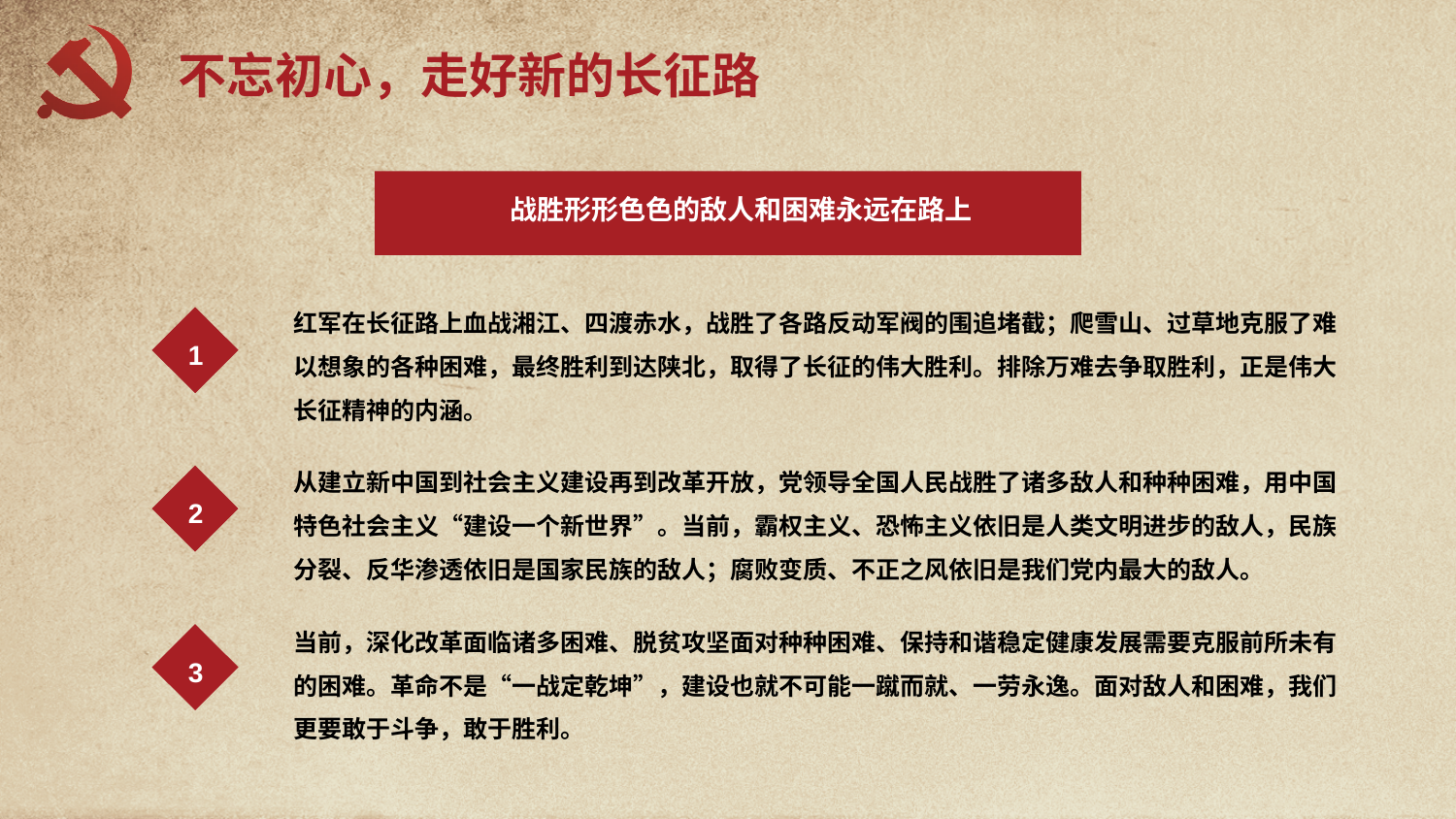

不忘初心，走好新的长征路

战胜形形色色的敌人和困难永远在路上
红军在长征路上血战湘江、四渡赤水，战胜了各路反动军阀的围追堵截；爬雪山、过草地克服了难以想象的各种困难，最终胜利到达陕北，取得了长征的伟大胜利。排除万难去争取胜利，正是伟大长征精神的内涵。

1
从建立新中国到社会主义建设再到改革开放，党领导全国人民战胜了诸多敌人和种种困难，用中国特色社会主义“建设一个新世界”。当前，霸权主义、恐怖主义依旧是人类文明进步的敌人，民族分裂、反华渗透依旧是国家民族的敌人；腐败变质、不正之风依旧是我们党内最大的敌人。

2
当前，深化改革面临诸多困难、脱贫攻坚面对种种困难、保持和谐稳定健康发展需要克服前所未有的困难。革命不是“一战定乾坤”，建设也就不可能一蹴而就、一劳永逸。面对敌人和困难，我们更要敢于斗争，敢于胜利。

3